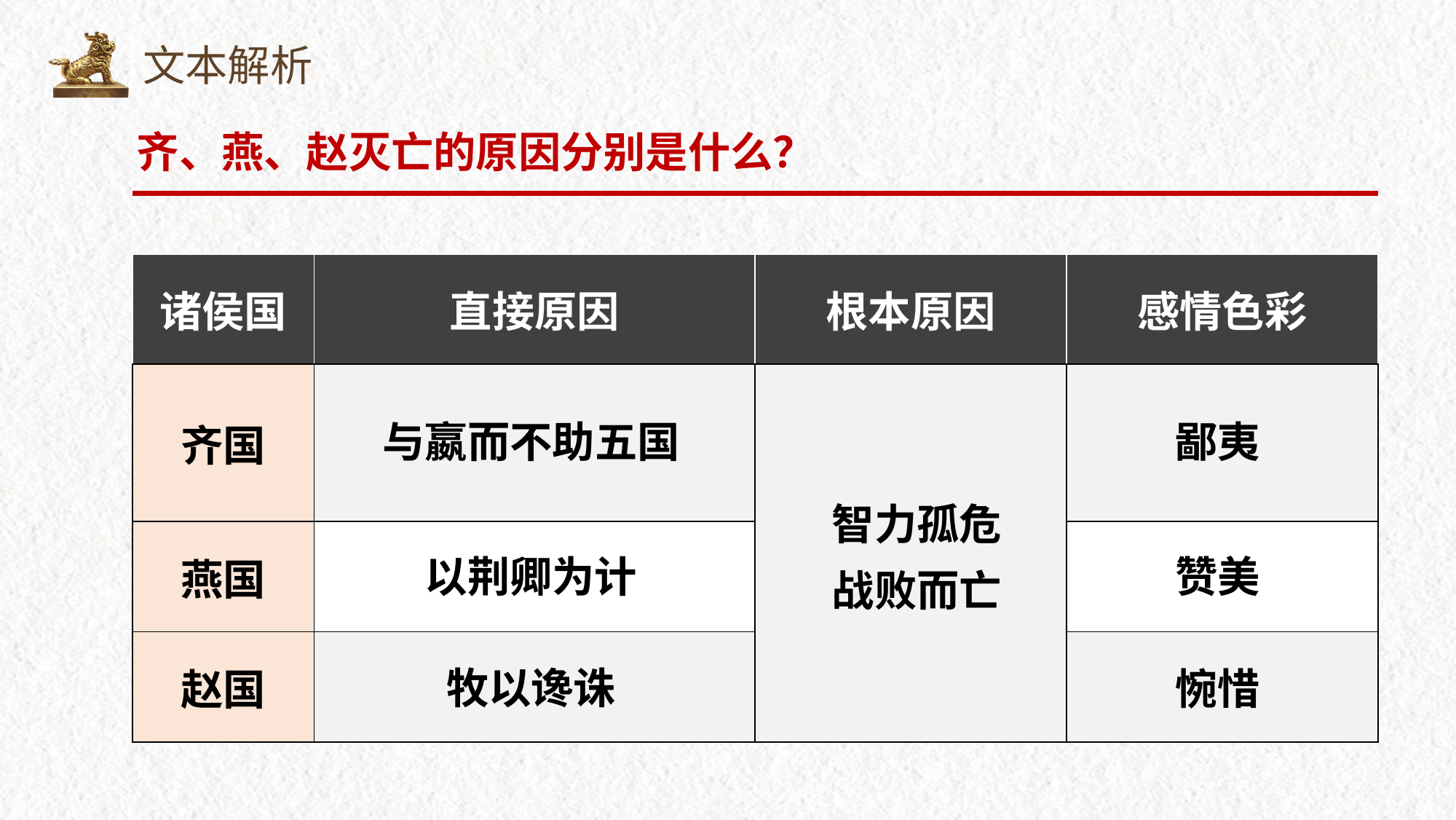

文本解析
齐、燕、赵灭亡的原因分别是什么？
| 诸侯国 | 直接原因 | 根本原因 | 感情色彩 |
| --- | --- | --- | --- |
| 齐国 |  |  |  |
| 燕国 |  |  |  |
| 赵国 |  |  |  |
鄙夷
与嬴而不助五国
智力孤危
战败而亡
以荆卿为计
赞美
牧以谗诛
惋惜